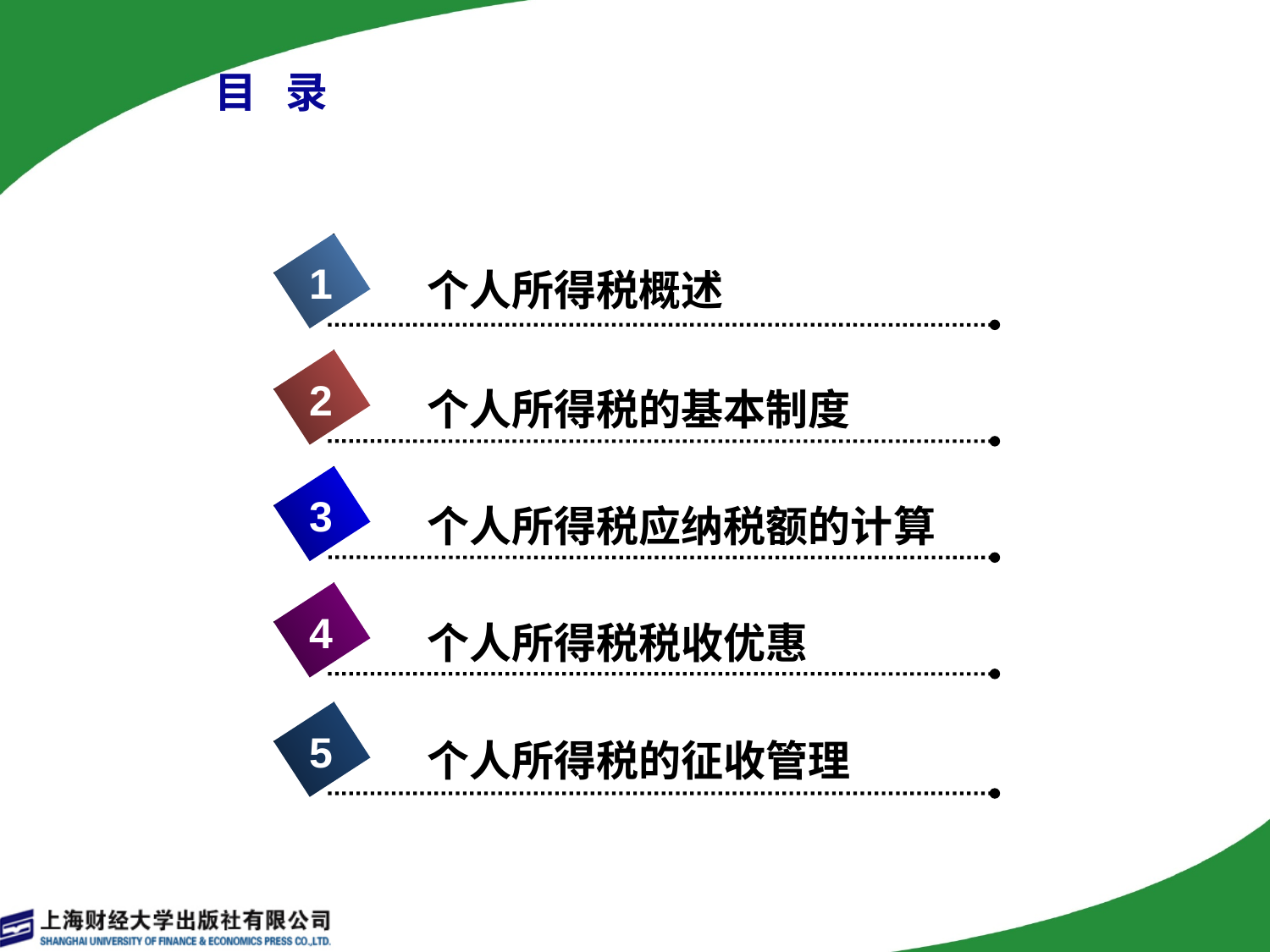

# 目   录

1
个人所得税概述

2
个人所得税的基本制度

3
个人所得税应纳税额的计算

4
个人所得税税收优惠

5
个人所得税的征收管理